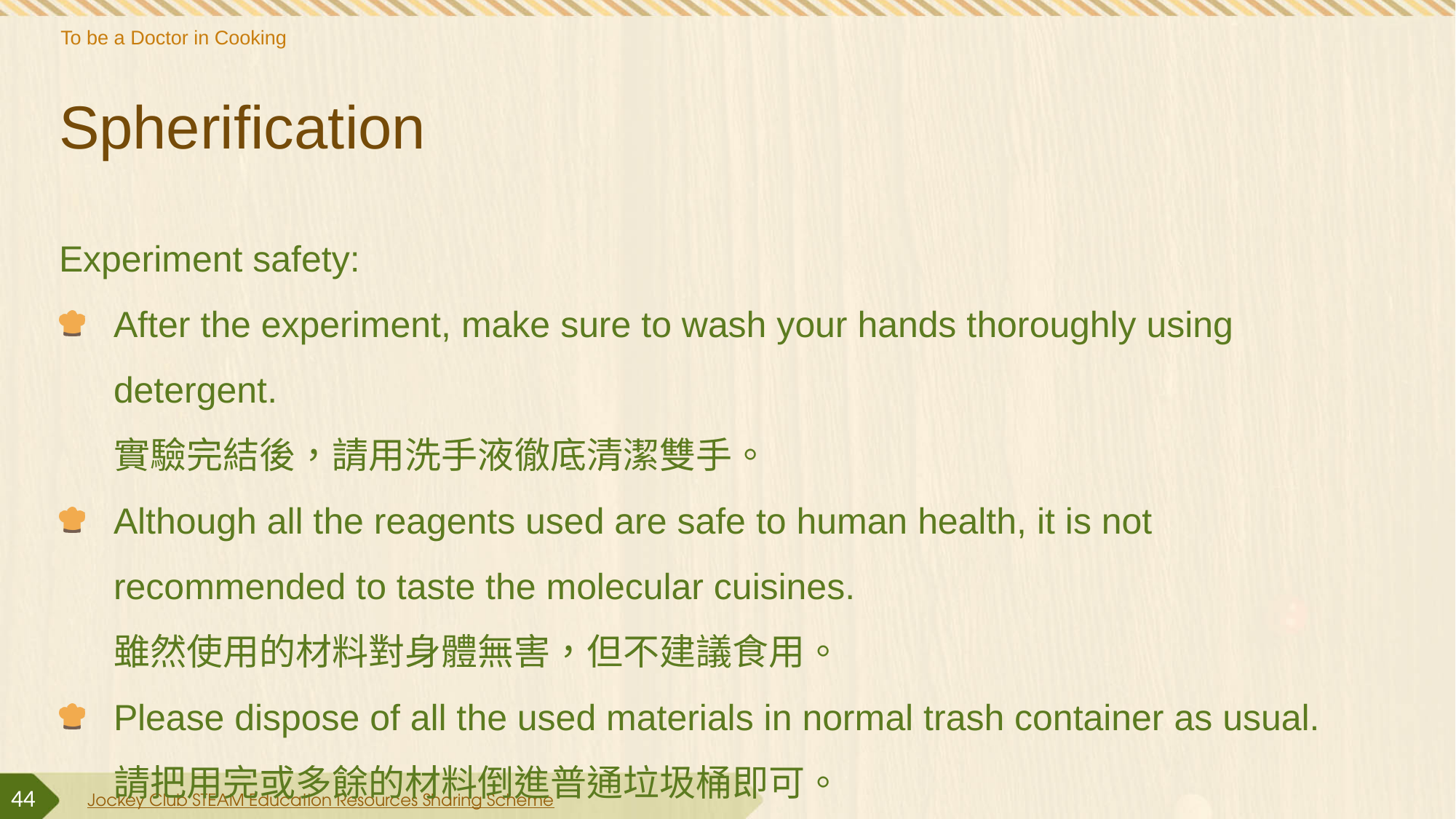

# Spherification
Experiment safety:
After the experiment, make sure to wash your hands thoroughly using detergent.
實驗完結後，請用洗手液徹底清潔雙手。
Although all the reagents used are safe to human health, it is not recommended to taste the molecular cuisines.
雖然使用的材料對身體無害，但不建議食用。
Please dispose of all the used materials in normal trash container as usual.
請把用完或多餘的材料倒進普通垃圾桶即可。

44